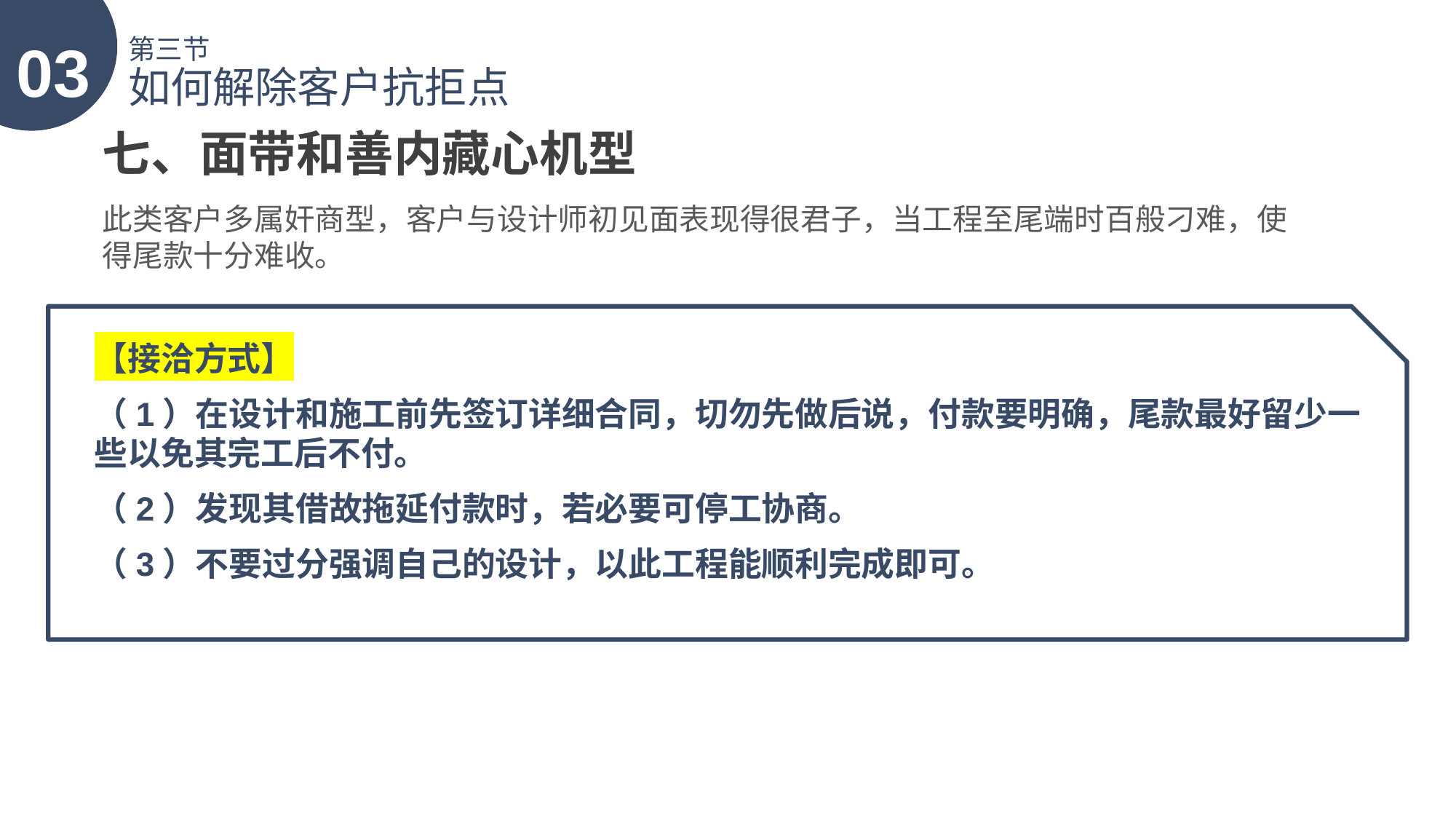

03
第三节
如何解除客户抗拒点
七、面带和善内藏心机型
此类客户多属奸商型，客户与设计师初见面表现得很君子，当工程至尾端时百般刁难，使得尾款十分难收。

【接洽方式】
（1）在设计和施工前先签订详细合同，切勿先做后说，付款要明确，尾款最好留少一些以免其完工后不付。
（2）发现其借故拖延付款时，若必要可停工协商。
（3）不要过分强调自己的设计，以此工程能顺利完成即可。